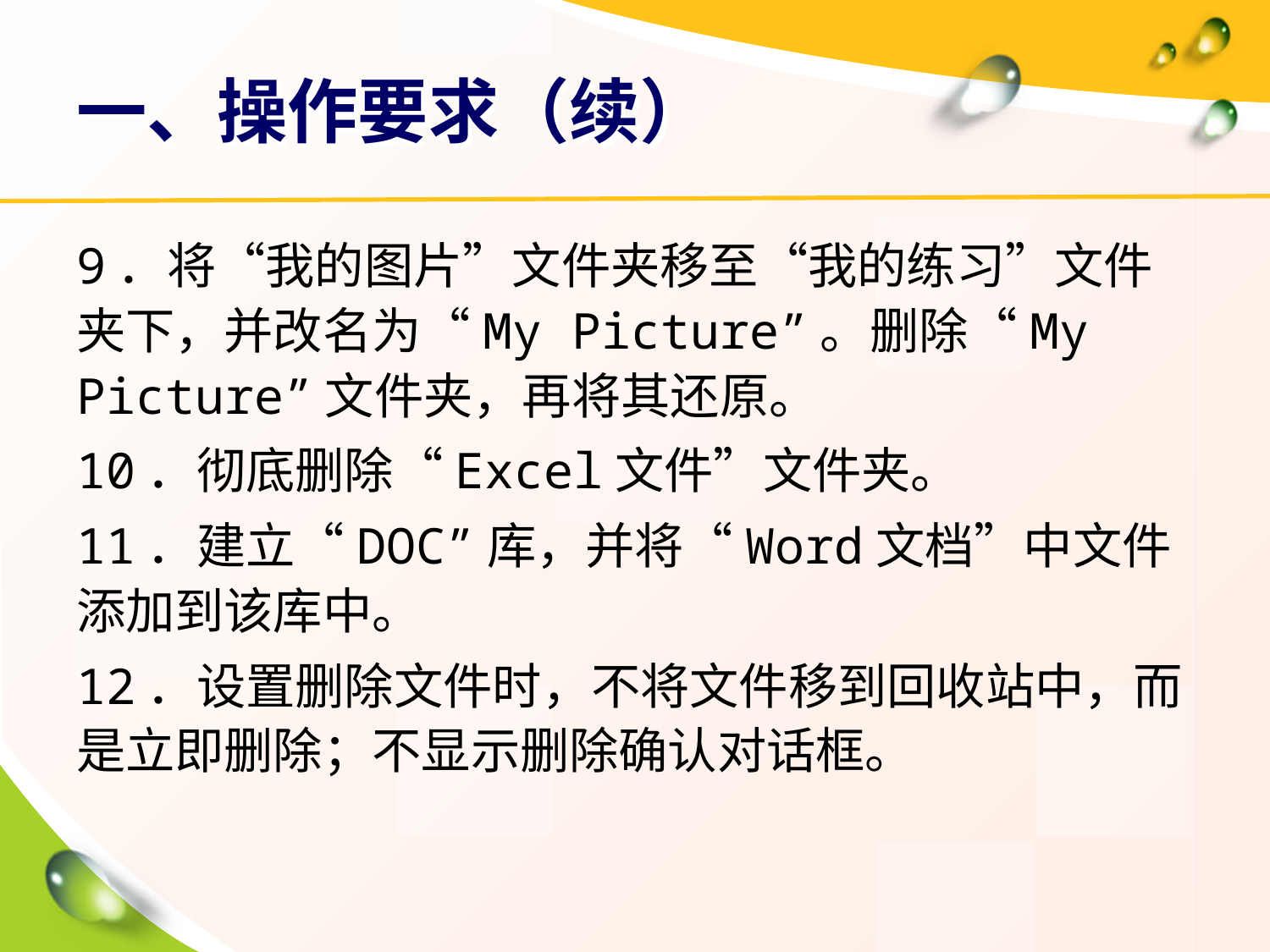

# 一、操作要求（续）
9．将“我的图片”文件夹移至“我的练习”文件夹下，并改名为“My Picture”。删除“My Picture”文件夹，再将其还原。
10．彻底删除“Excel文件”文件夹。
11．建立“DOC”库，并将“Word文档”中文件添加到该库中。
12．设置删除文件时，不将文件移到回收站中，而是立即删除；不显示删除确认对话框。